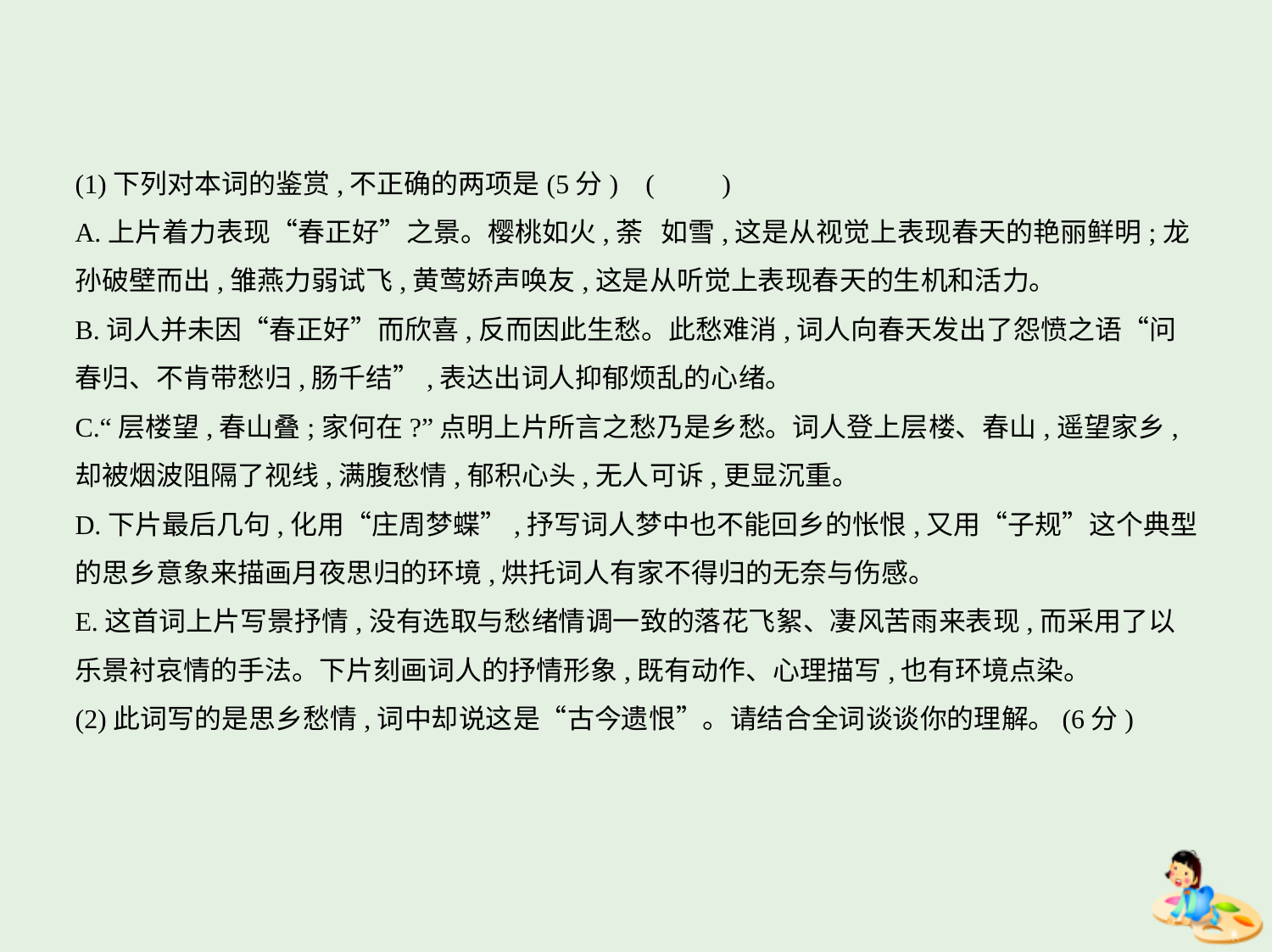

(1)下列对本词的鉴赏,不正确的两项是(5分) (　　)
A.上片着力表现“春正好”之景。樱桃如火,荼 如雪,这是从视觉上表现春天的艳丽鲜明;龙
孙破壁而出,雏燕力弱试飞,黄莺娇声唤友,这是从听觉上表现春天的生机和活力。
B.词人并未因“春正好”而欣喜,反而因此生愁。此愁难消,词人向春天发出了怨愤之语“问
春归、不肯带愁归,肠千结”,表达出词人抑郁烦乱的心绪。
C.“层楼望,春山叠;家何在?”点明上片所言之愁乃是乡愁。词人登上层楼、春山,遥望家乡,
却被烟波阻隔了视线,满腹愁情,郁积心头,无人可诉,更显沉重。
D.下片最后几句,化用“庄周梦蝶”,抒写词人梦中也不能回乡的怅恨,又用“子规”这个典型
的思乡意象来描画月夜思归的环境,烘托词人有家不得归的无奈与伤感。
E.这首词上片写景抒情,没有选取与愁绪情调一致的落花飞絮、凄风苦雨来表现,而采用了以
乐景衬哀情的手法。下片刻画词人的抒情形象,既有动作、心理描写,也有环境点染。
(2)此词写的是思乡愁情,词中却说这是“古今遗恨”。请结合全词谈谈你的理解。(6分)